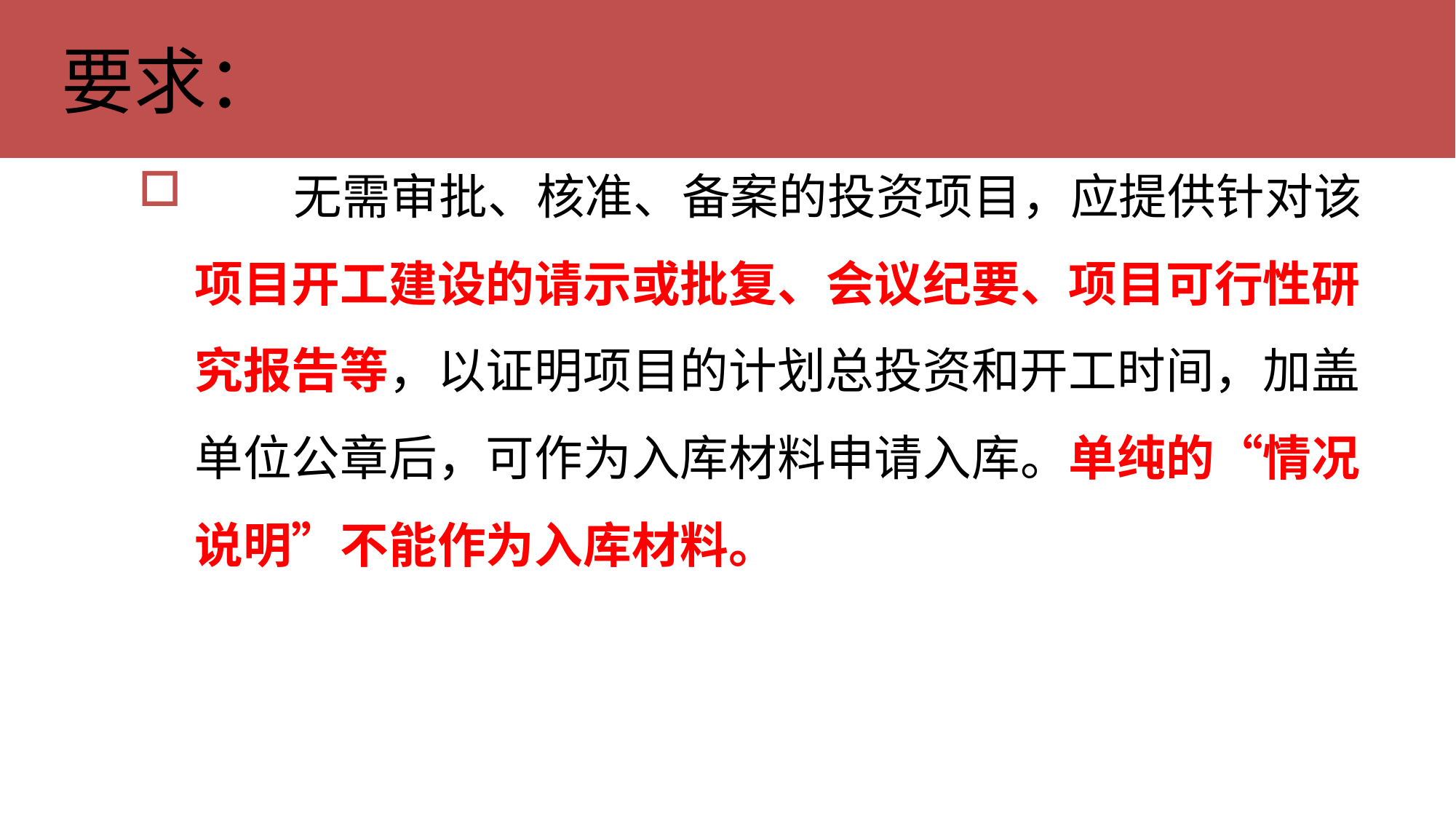

# 要求：
        无需审批、核准、备案的投资项目，应提供针对该项目开工建设的请示或批复、会议纪要、项目可行性研究报告等，以证明项目的计划总投资和开工时间，加盖单位公章后，可作为入库材料申请入库。单纯的“情况说明”不能作为入库材料。